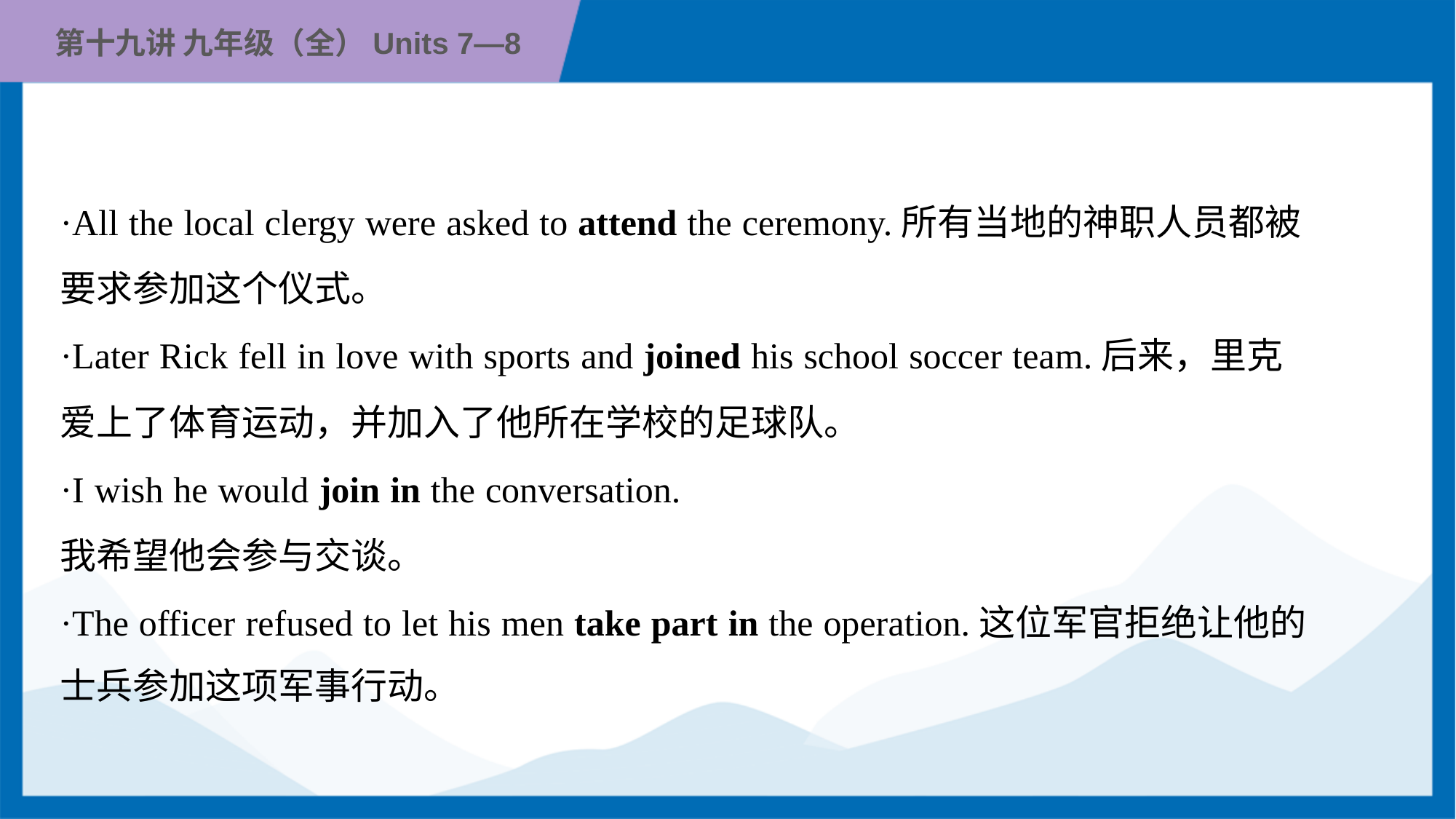

·All the local clergy were asked to attend the ceremony.所有当地的神职人员都被
要求参加这个仪式。
·Later Rick fell in love with sports and joined his school soccer team.后来，里克
爱上了体育运动，并加入了他所在学校的足球队。
·I wish he would join in the conversation.
我希望他会参与交谈。
·The officer refused to let his men take part in the operation.这位军官拒绝让他的
士兵参加这项军事行动。